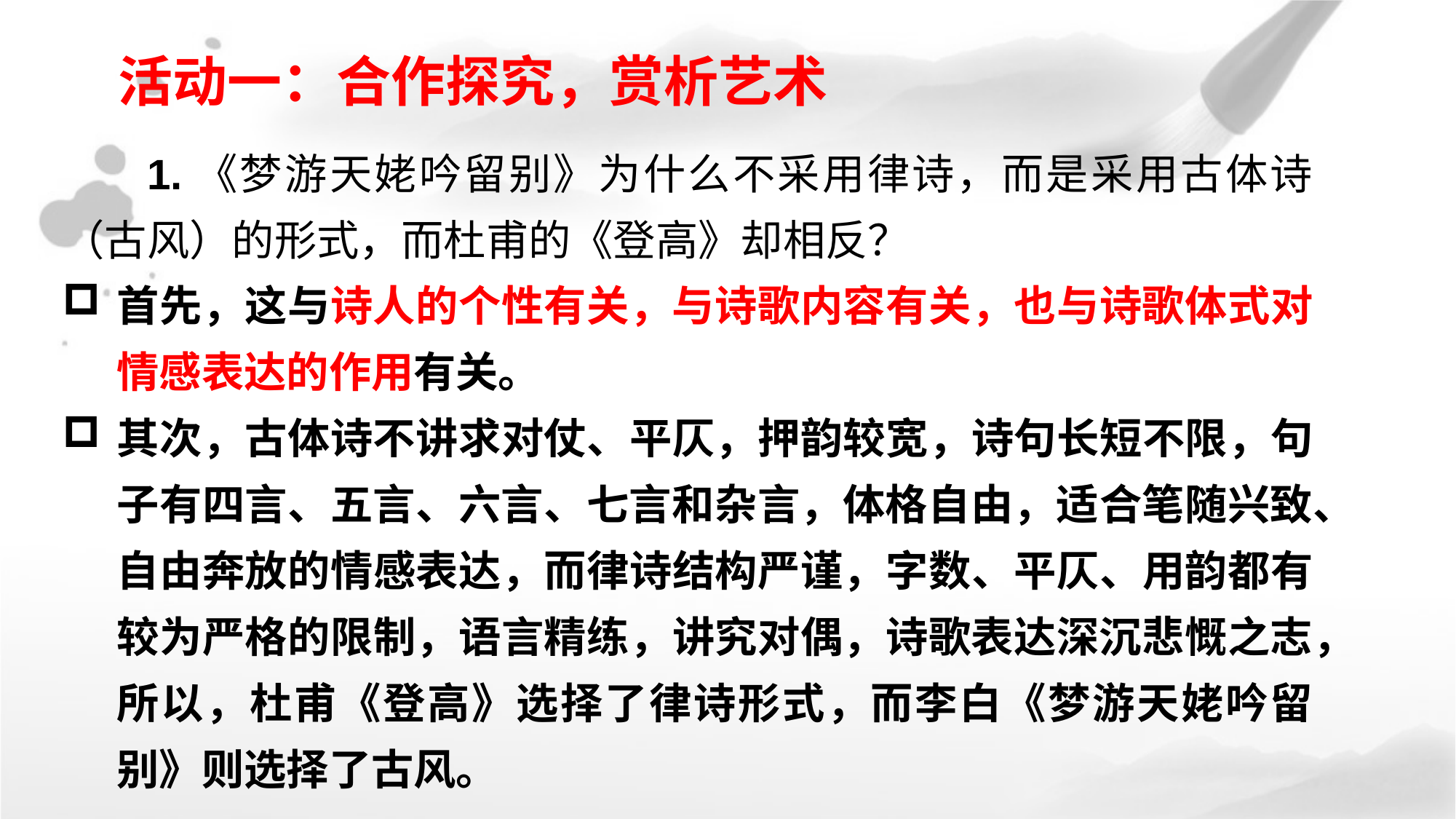

活动一：合作探究，赏析艺术
1.《梦游天姥吟留别》为什么不采用律诗，而是采用古体诗（古风）的形式，而杜甫的《登高》却相反？
首先，这与诗人的个性有关，与诗歌内容有关，也与诗歌体式对情感表达的作用有关。
其次，古体诗不讲求对仗、平仄，押韵较宽，诗句长短不限，句子有四言、五言、六言、七言和杂言，体格自由，适合笔随兴致、自由奔放的情感表达，而律诗结构严谨，字数、平仄、用韵都有较为严格的限制，语言精练，讲究对偶，诗歌表达深沉悲慨之志，所以，杜甫《登高》选择了律诗形式，而李白《梦游天姥吟留别》则选择了古风。